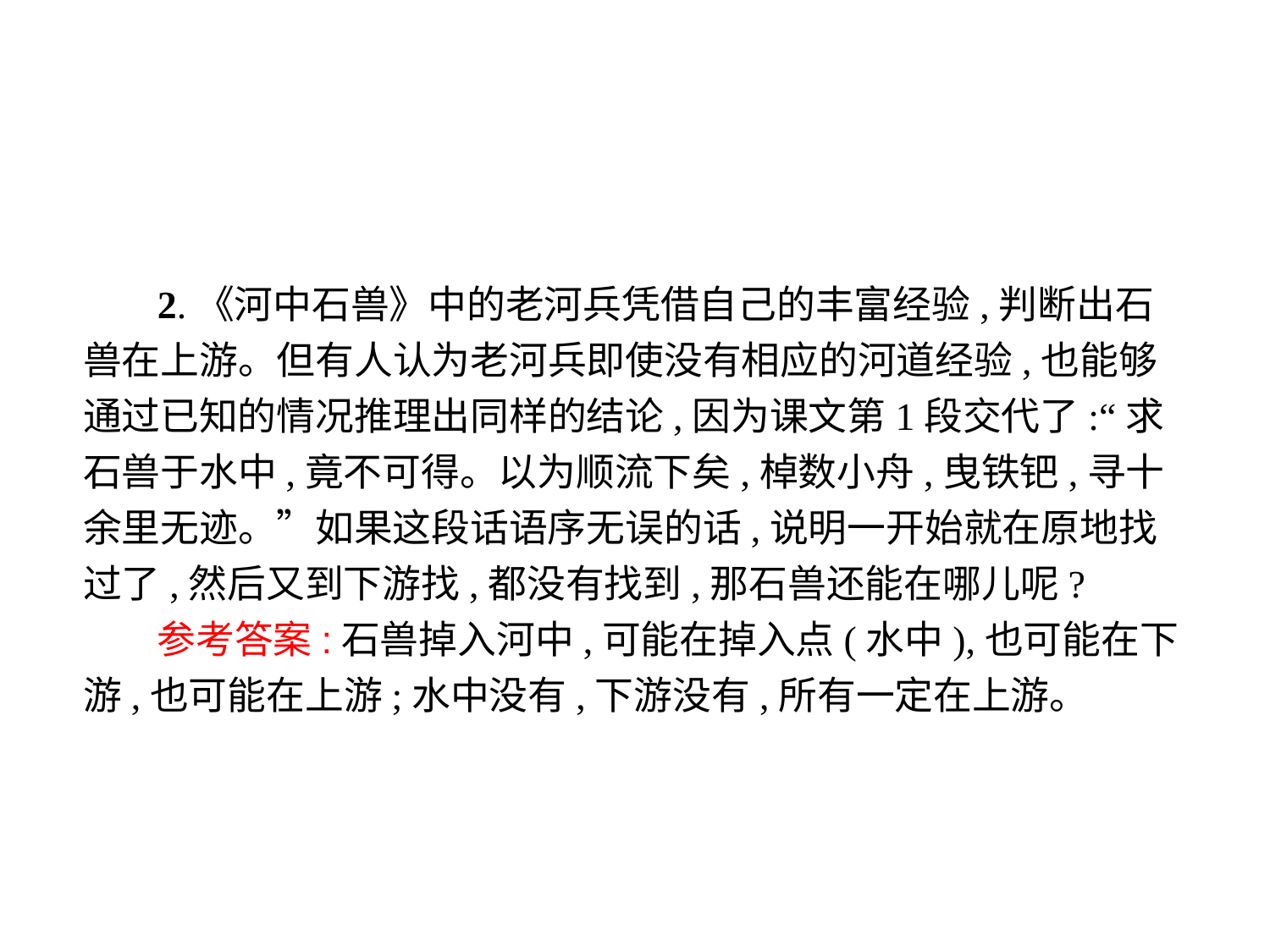

2.《河中石兽》中的老河兵凭借自己的丰富经验,判断出石兽在上游。但有人认为老河兵即使没有相应的河道经验,也能够通过已知的情况推理出同样的结论,因为课文第1段交代了:“求石兽于水中,竟不可得。以为顺流下矣,棹数小舟,曳铁钯,寻十余里无迹。”如果这段话语序无误的话,说明一开始就在原地找过了,然后又到下游找,都没有找到,那石兽还能在哪儿呢?
参考答案:石兽掉入河中,可能在掉入点(水中),也可能在下游,也可能在上游;水中没有,下游没有,所有一定在上游。